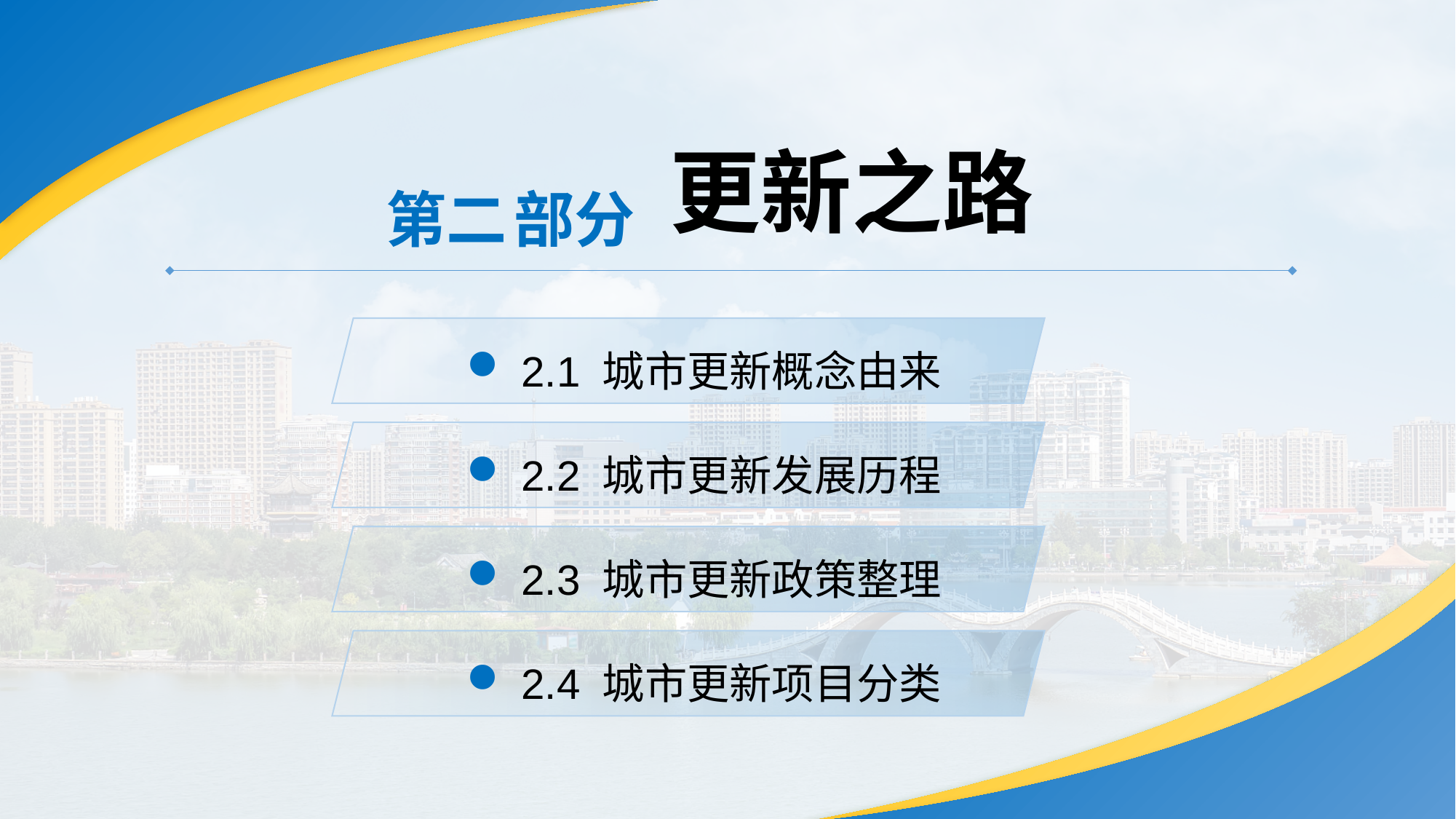

更新之路
第二
部分
2.1 城市更新概念由来

2.2 城市更新发展历程

2.3 城市更新政策整理

2.4 城市更新项目分类